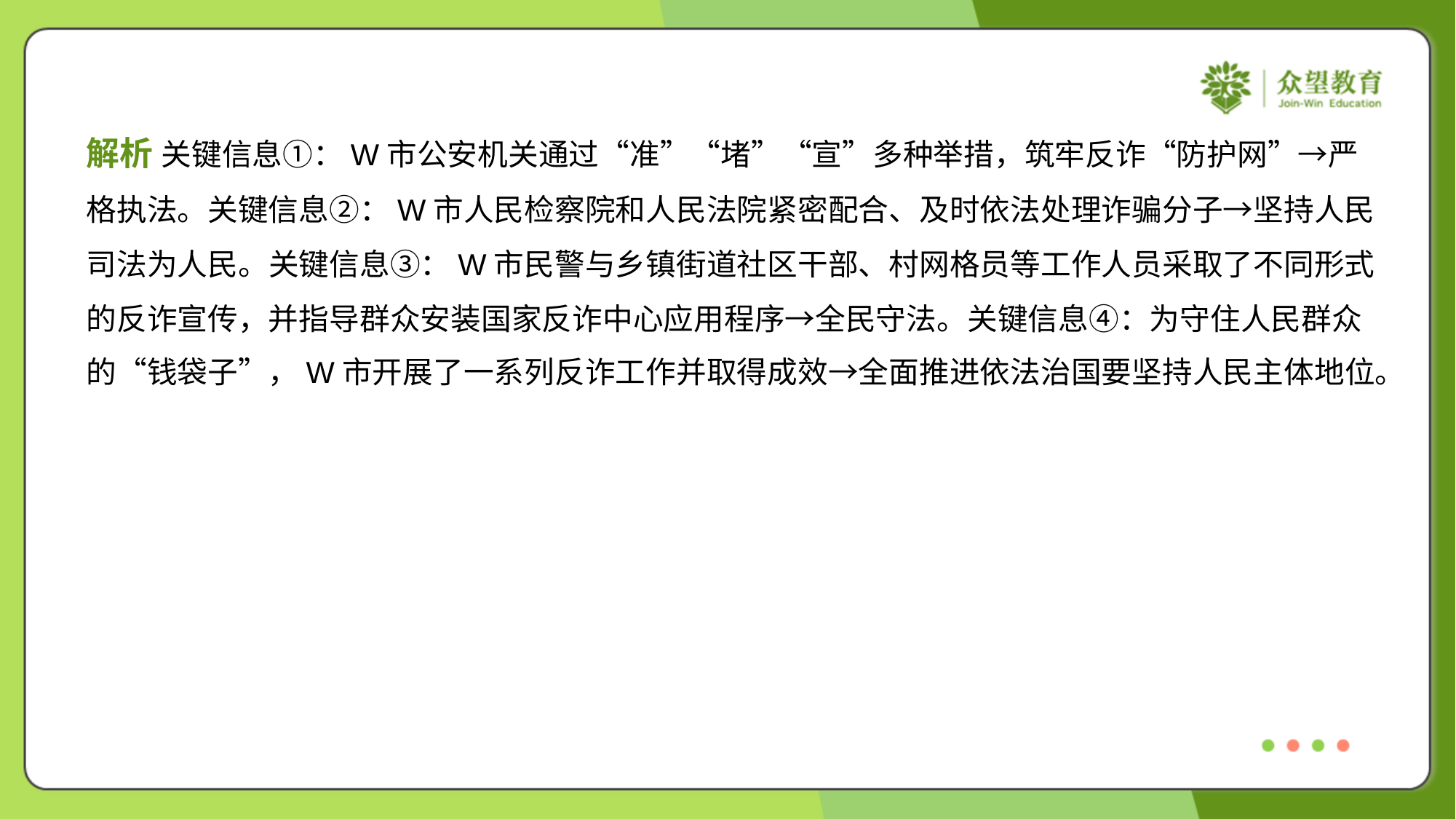

解析 关键信息①：W市公安机关通过“准”“堵”“宣”多种举措，筑牢反诈“防护网”→严
格执法。关键信息②：W市人民检察院和人民法院紧密配合、及时依法处理诈骗分子→坚持人民
司法为人民。关键信息③：W市民警与乡镇街道社区干部、村网格员等工作人员采取了不同形式
的反诈宣传，并指导群众安装国家反诈中心应用程序→全民守法。关键信息④：为守住人民群众
的“钱袋子”，W市开展了一系列反诈工作并取得成效→全面推进依法治国要坚持人民主体地位。